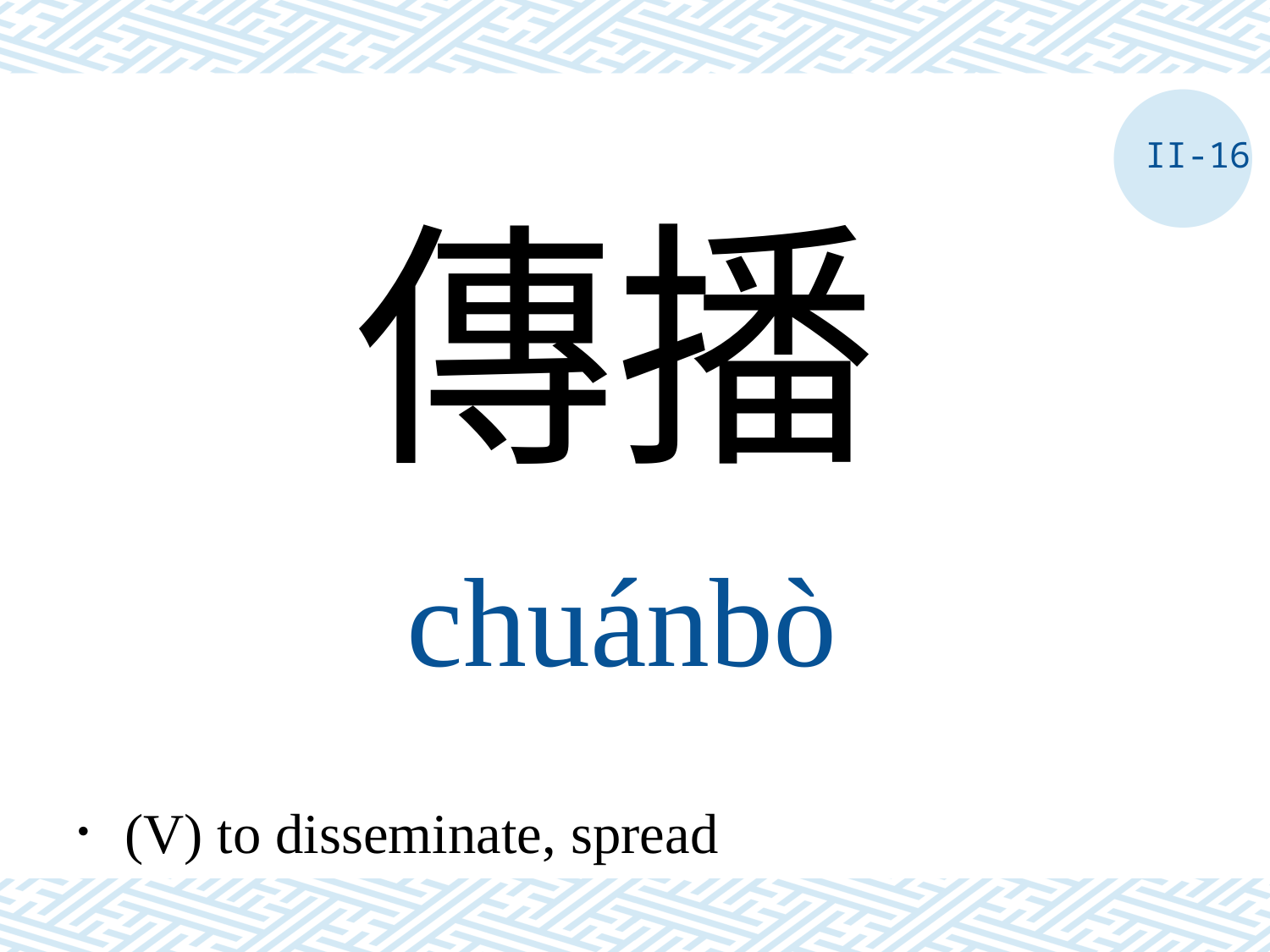

II-16

傳播
chuánbò
．(V) to disseminate, spread